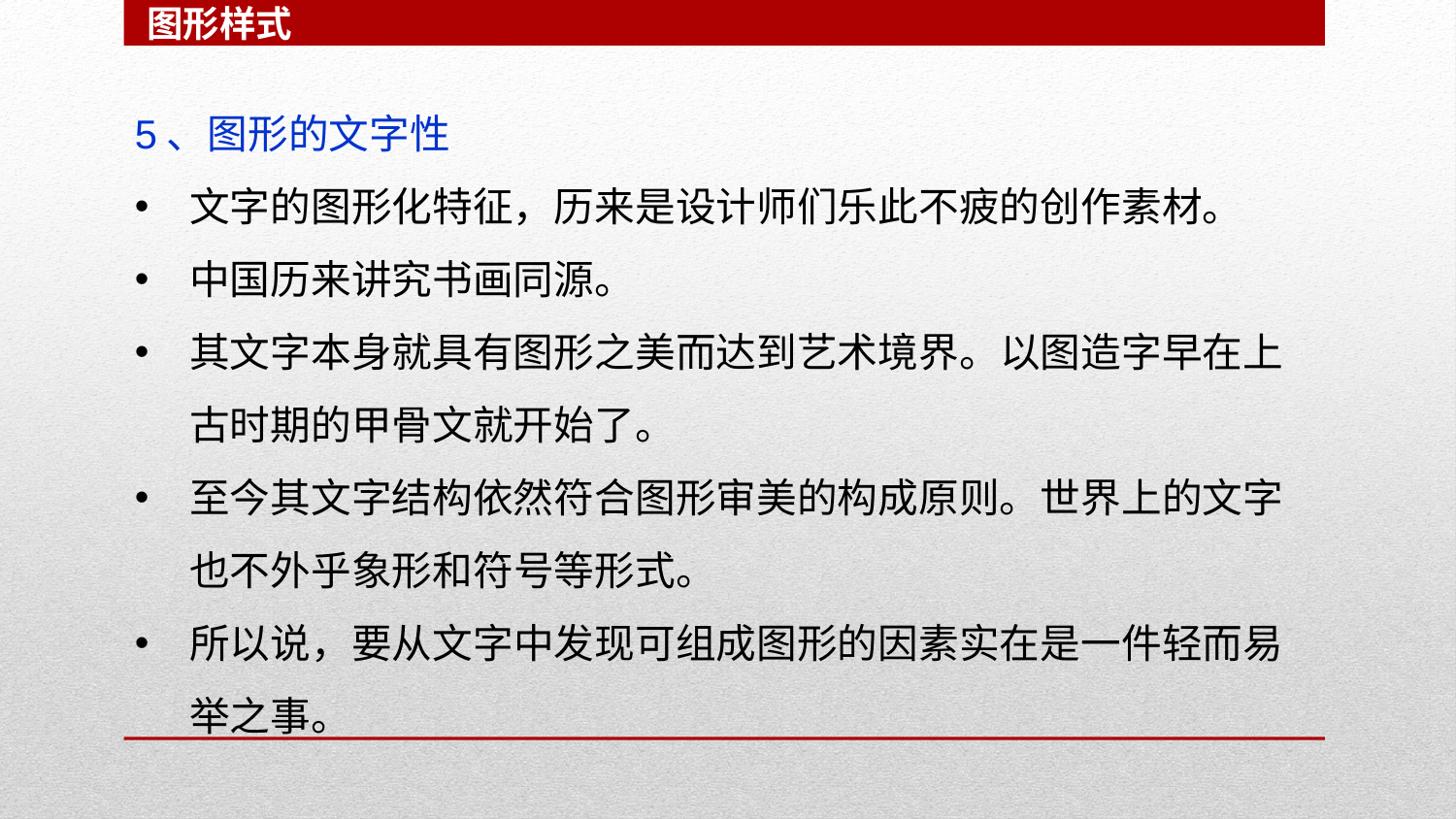

图形样式
5、图形的文字性
文字的图形化特征，历来是设计师们乐此不疲的创作素材。
中国历来讲究书画同源。
其文字本身就具有图形之美而达到艺术境界。以图造字早在上古时期的甲骨文就开始了。
至今其文字结构依然符合图形审美的构成原则。世界上的文字也不外乎象形和符号等形式。
所以说，要从文字中发现可组成图形的因素实在是一件轻而易举之事。